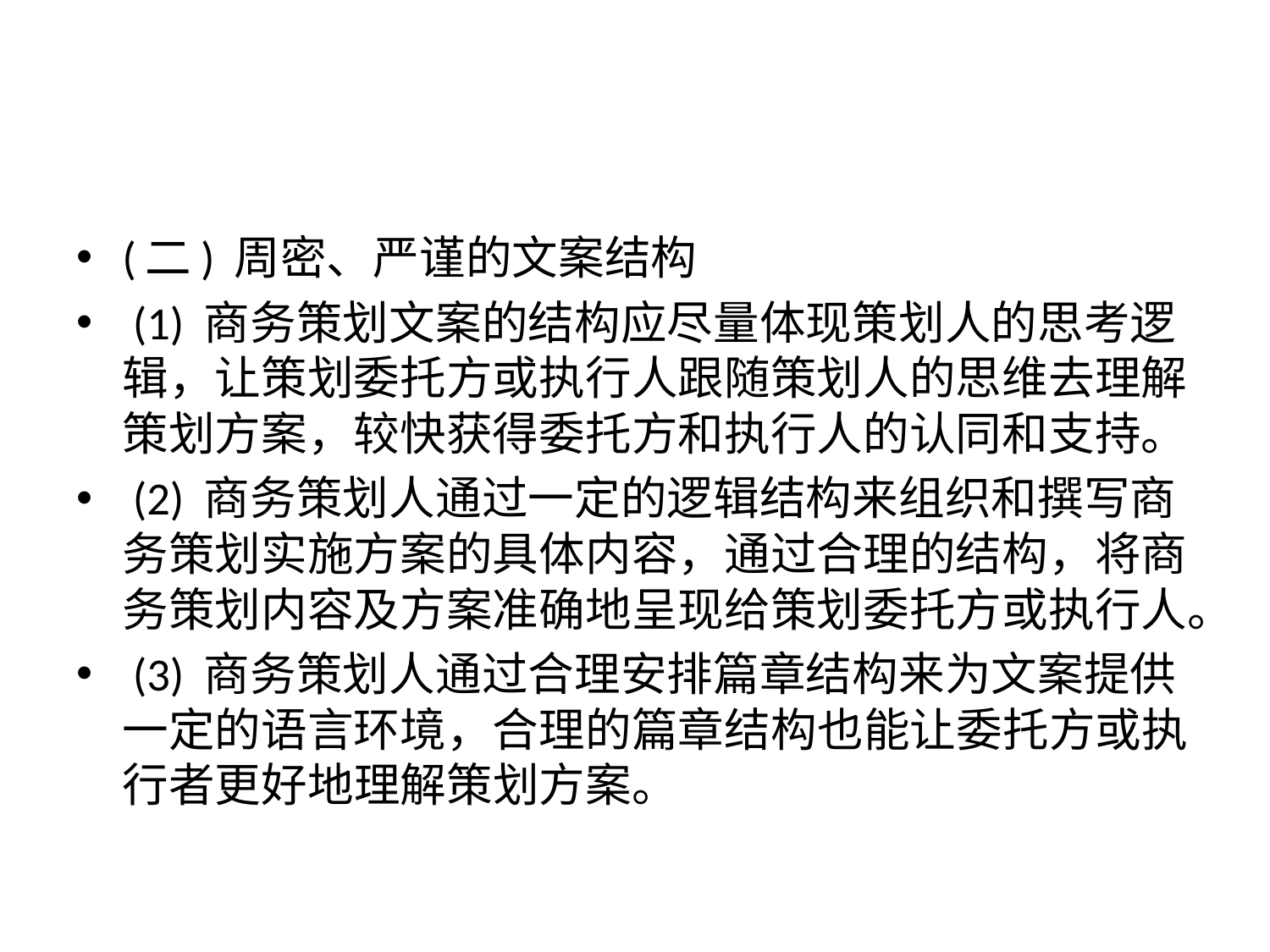

#
(二) 周密、严谨的文案结构
 (1) 商务策划文案的结构应尽量体现策划人的思考逻辑，让策划委托方或执行人跟随策划人的思维去理解策划方案，较快获得委托方和执行人的认同和支持。
 (2) 商务策划人通过一定的逻辑结构来组织和撰写商务策划实施方案的具体内容，通过合理的结构，将商务策划内容及方案准确地呈现给策划委托方或执行人。
 (3) 商务策划人通过合理安排篇章结构来为文案提供一定的语言环境，合理的篇章结构也能让委托方或执行者更好地理解策划方案。